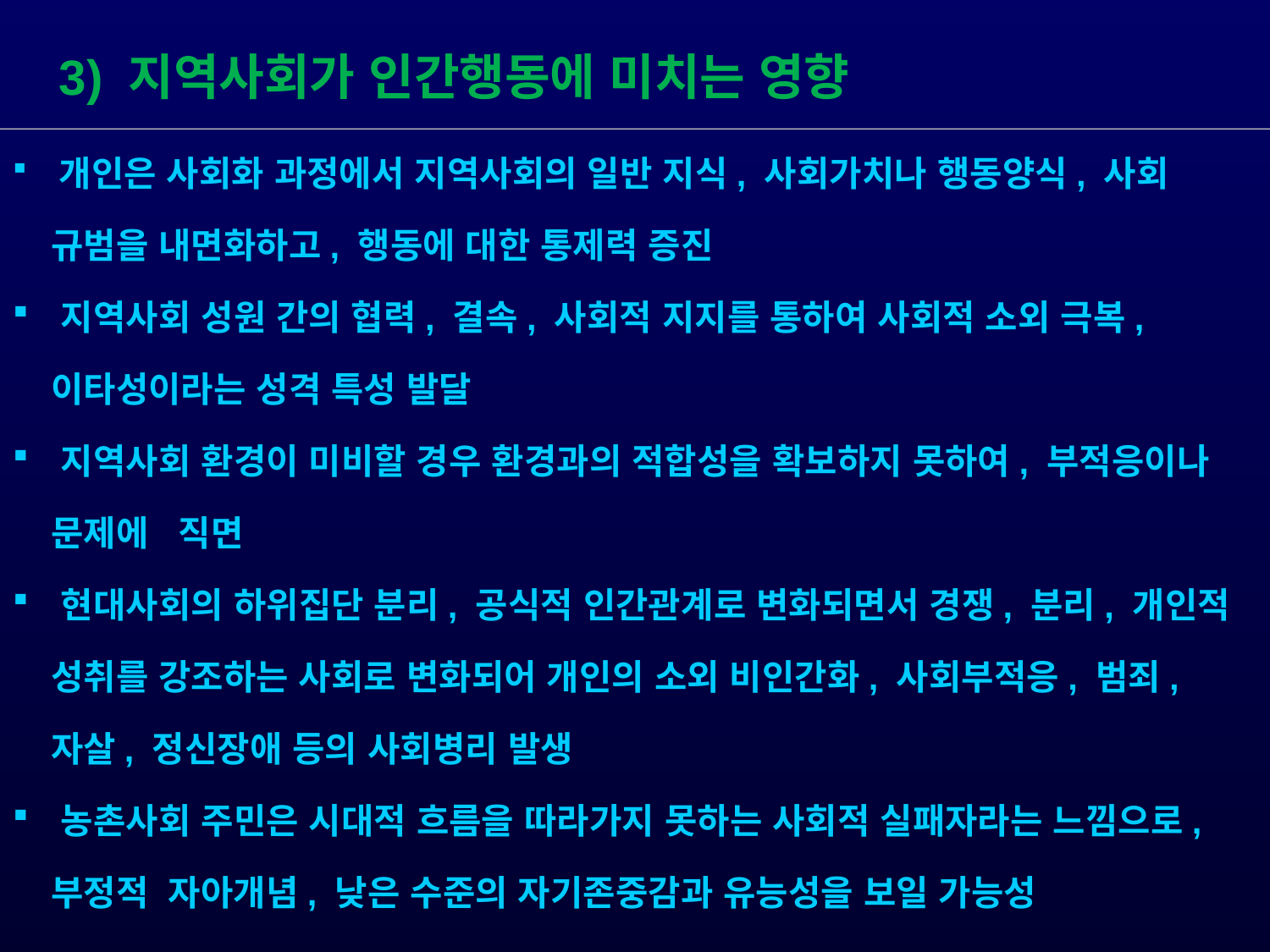

3) 지역사회가 인간행동에 미치는 영향

 개인은 사회화 과정에서 지역사회의 일반 지식, 사회가치나 행동양식, 사회
   규범을 내면화하고, 행동에 대한 통제력 증진
 지역사회 성원 간의 협력, 결속, 사회적 지지를 통하여 사회적 소외 극복,
   이타성이라는 성격 특성 발달
 지역사회 환경이 미비할 경우 환경과의 적합성을 확보하지 못하여, 부적응이나
   문제에   직면
 현대사회의 하위집단 분리, 공식적 인간관계로 변화되면서 경쟁, 분리, 개인적
   성취를 강조하는 사회로 변화되어 개인의 소외 비인간화, 사회부적응, 범죄,
   자살, 정신장애 등의 사회병리 발생
 농촌사회 주민은 시대적 흐름을 따라가지 못하는 사회적 실패자라는 느낌으로,
   부정적  자아개념, 낮은 수준의 자기존중감과 유능성을 보일 가능성